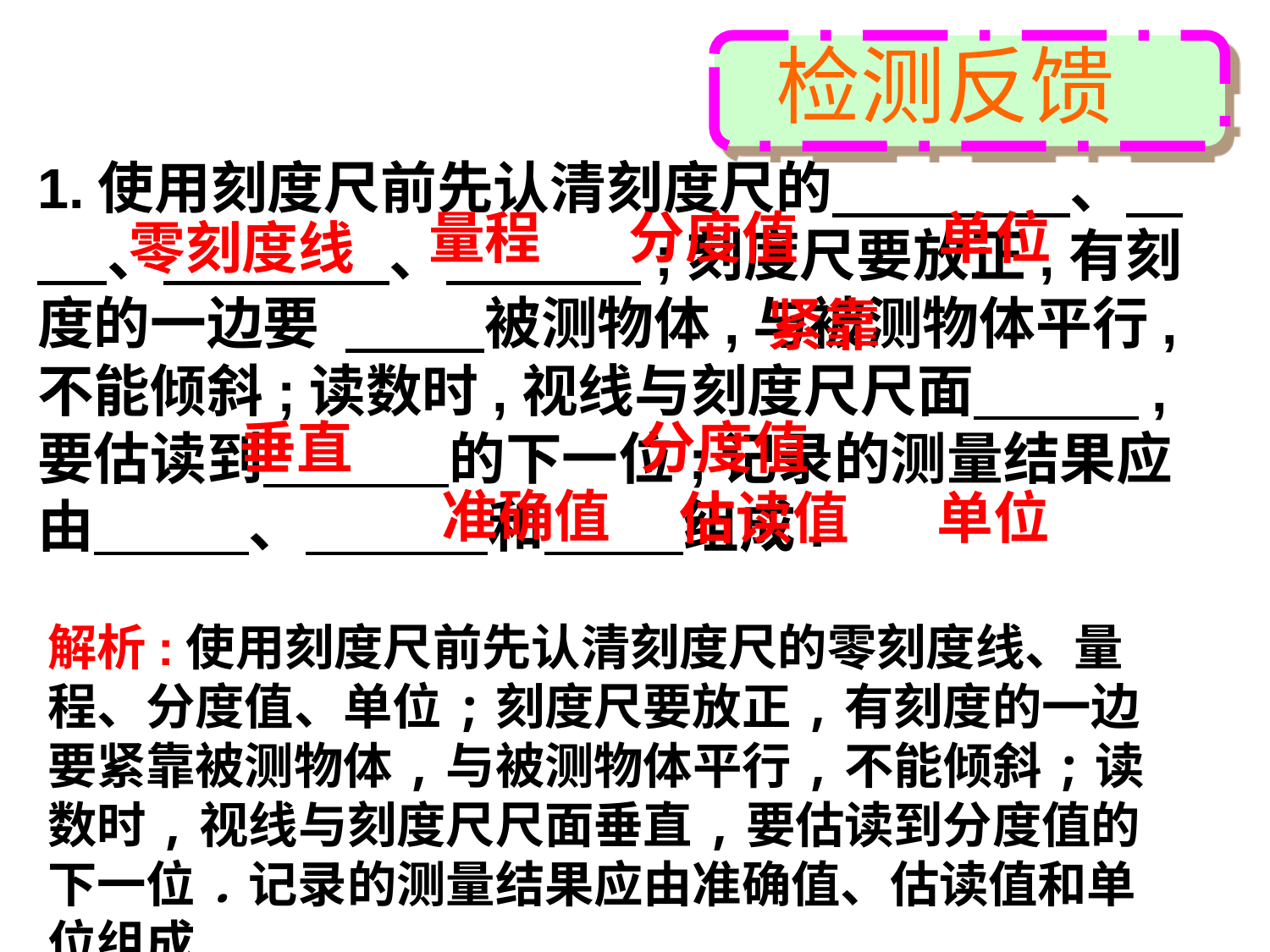

检测反馈

1.使用刻度尺前先认清刻度尺的　              、　　 、　　　　、　　　  ;刻度尺要放正,有刻度的一边要  　　  被测物体,与被测物体平行,不能倾斜;读数时,视线与刻度尺尺面　　    ,要估读到　          的下一位;记录的测量结果应由            、　　 　和　　  组成.
量程
分度值
单位
零刻度线
紧靠
垂直
分度值
准确值
估读值
单位
解析:使用刻度尺前先认清刻度尺的零刻度线、量程、分度值、单位;刻度尺要放正,有刻度的一边要紧靠被测物体,与被测物体平行,不能倾斜;读数时,视线与刻度尺尺面垂直,要估读到分度值的下一位.记录的测量结果应由准确值、估读值和单位组成.